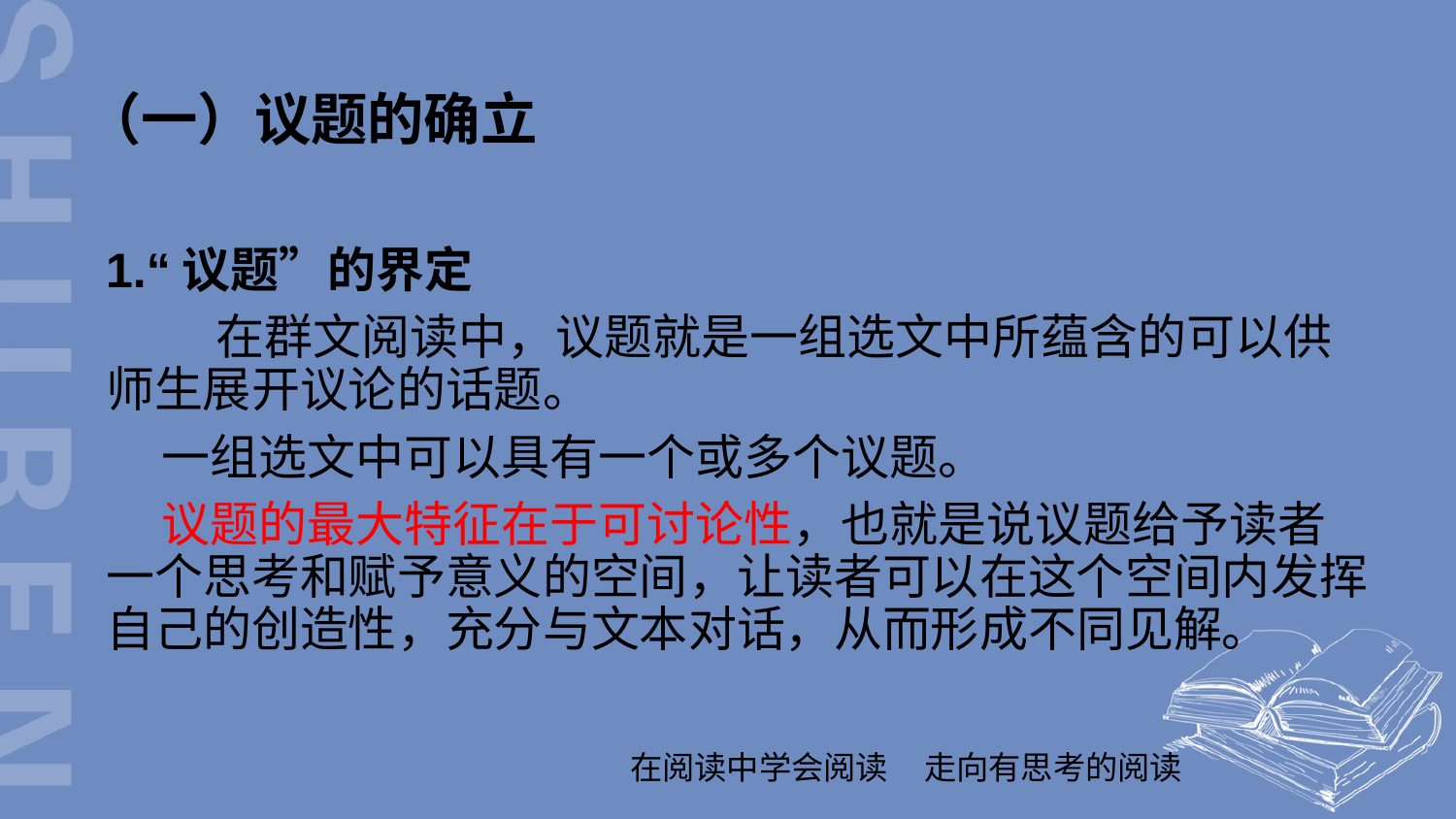

（一）议题的确立

1.“议题”的界定
         在群文阅读中，议题就是一组选文中所蕴含的可以供师生展开议论的话题。
    一组选文中可以具有一个或多个议题。
    议题的最大特征在于可讨论性，也就是说议题给予读者一个思考和赋予意义的空间，让读者可以在这个空间内发挥自己的创造性，充分与文本对话，从而形成不同见解。